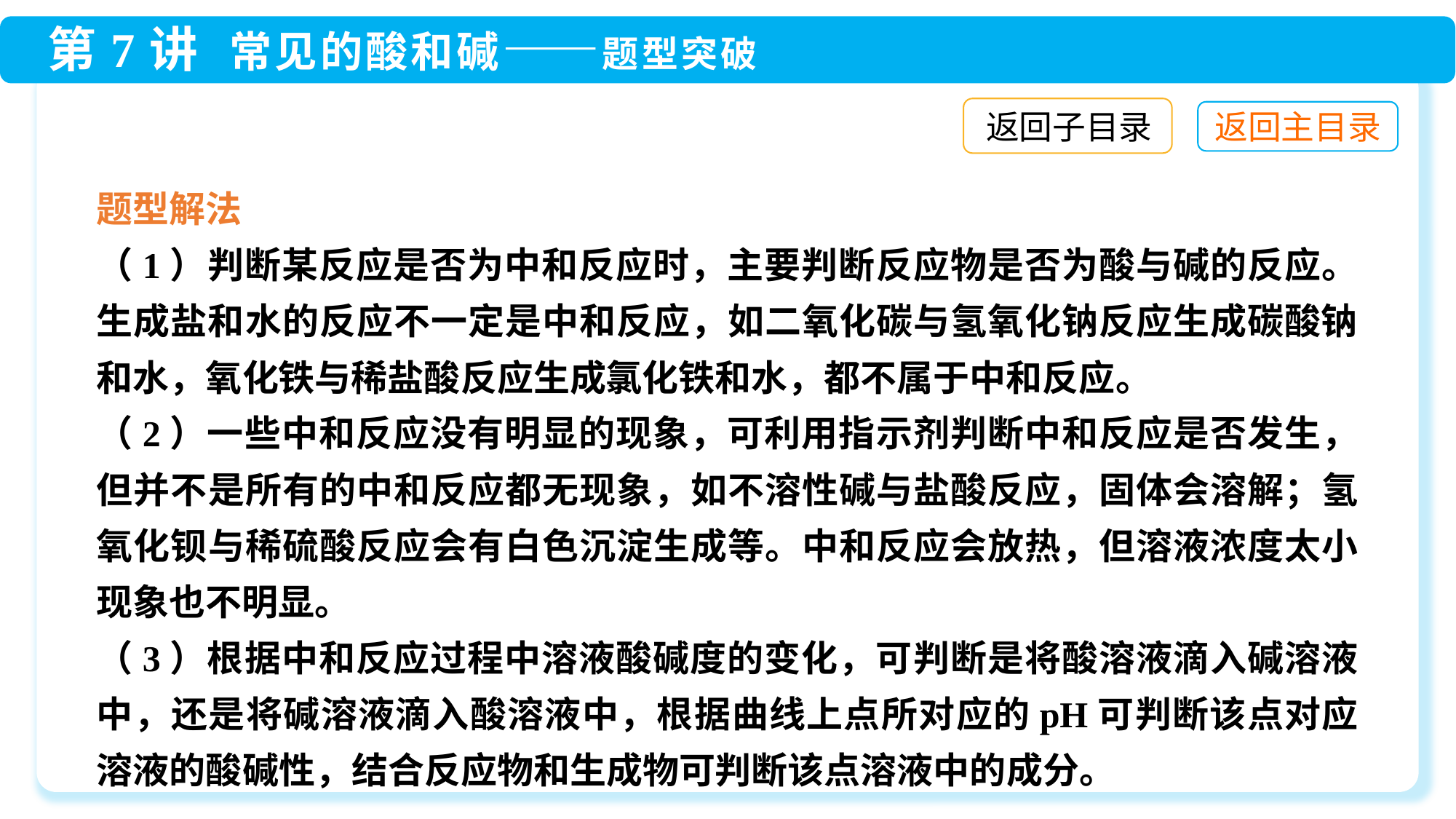

返回子目录
题型解法
（1）判断某反应是否为中和反应时，主要判断反应物是否为酸与碱的反应。生成盐和水的反应不一定是中和反应，如二氧化碳与氢氧化钠反应生成碳酸钠和水，氧化铁与稀盐酸反应生成氯化铁和水，都不属于中和反应。
（2）一些中和反应没有明显的现象，可利用指示剂判断中和反应是否发生，但并不是所有的中和反应都无现象，如不溶性碱与盐酸反应，固体会溶解；氢氧化钡与稀硫酸反应会有白色沉淀生成等。中和反应会放热，但溶液浓度太小现象也不明显。
（3）根据中和反应过程中溶液酸碱度的变化，可判断是将酸溶液滴入碱溶液中，还是将碱溶液滴入酸溶液中，根据曲线上点所对应的pH可判断该点对应溶液的酸碱性，结合反应物和生成物可判断该点溶液中的成分。